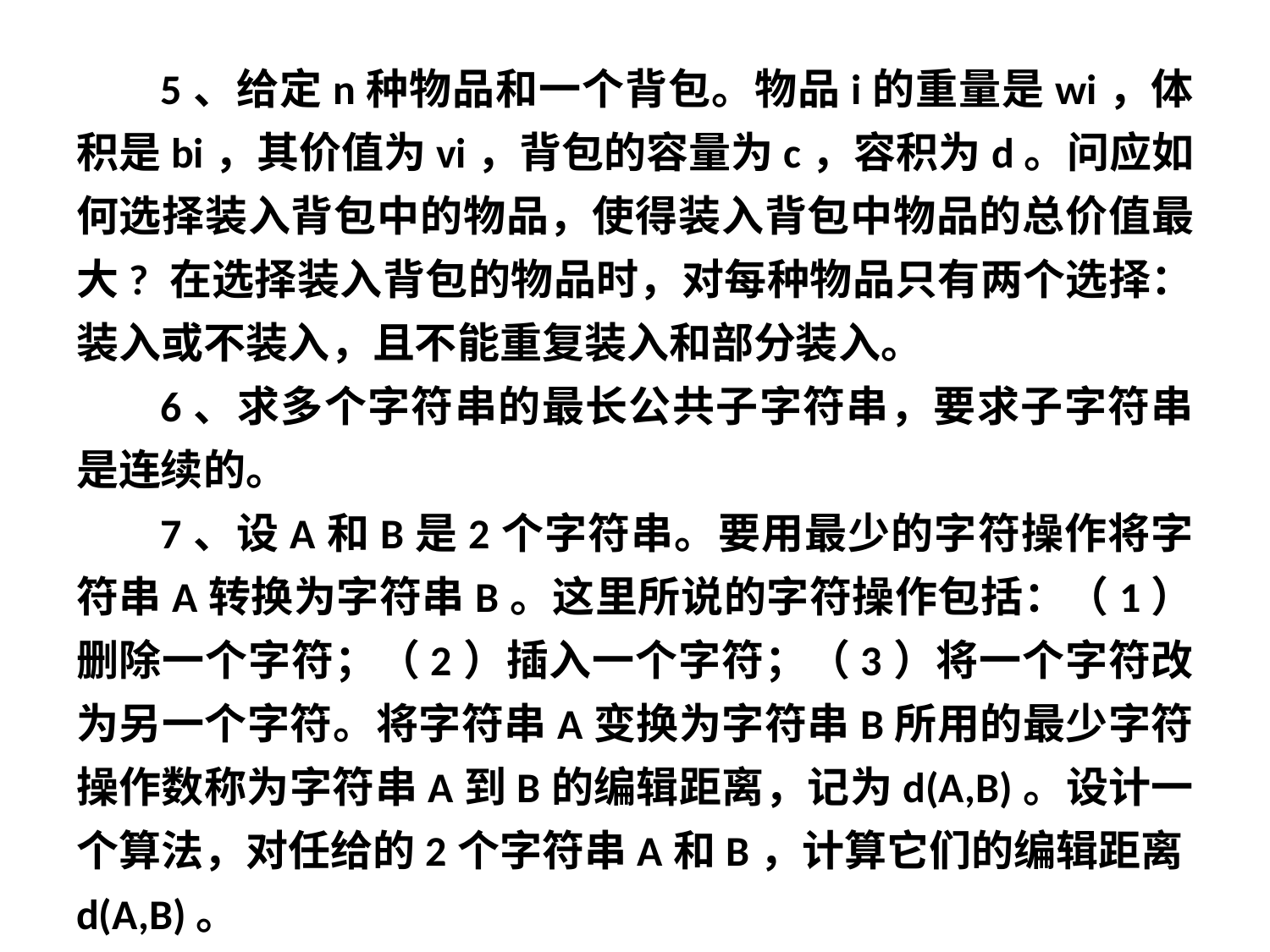

5、给定n种物品和一个背包。物品i的重量是wi，体积是bi，其价值为vi，背包的容量为c，容积为d。问应如何选择装入背包中的物品，使得装入背包中物品的总价值最大? 在选择装入背包的物品时，对每种物品只有两个选择：装入或不装入，且不能重复装入和部分装入。
6、求多个字符串的最长公共子字符串，要求子字符串是连续的。
7、设A和B是2个字符串。要用最少的字符操作将字符串A转换为字符串B。这里所说的字符操作包括：（1）删除一个字符；（2）插入一个字符；（3）将一个字符改为另一个字符。将字符串A变换为字符串B所用的最少字符操作数称为字符串A到B的编辑距离，记为d(A,B)。设计一个算法，对任给的2个字符串A和B，计算它们的编辑距离d(A,B)。